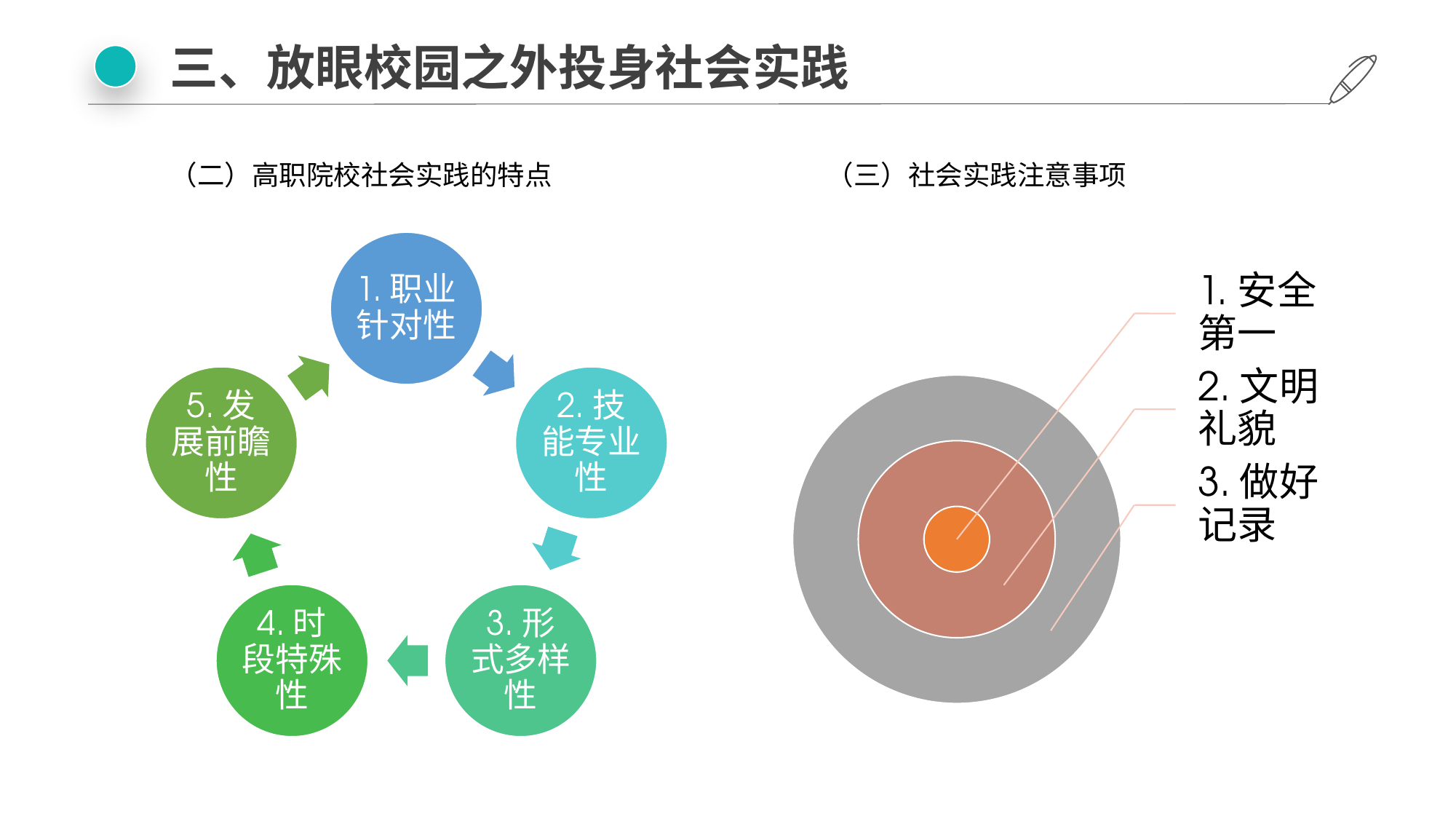

三、放眼校园之外投身社会实践

（二）高职院校社会实践的特点
（三）社会实践注意事项
1.安全第一
2.文明礼貌
3.做好记录
1.职业针对性

2.技能专业性

3.形式多样性

4.时段特殊性

5.发展前瞻性